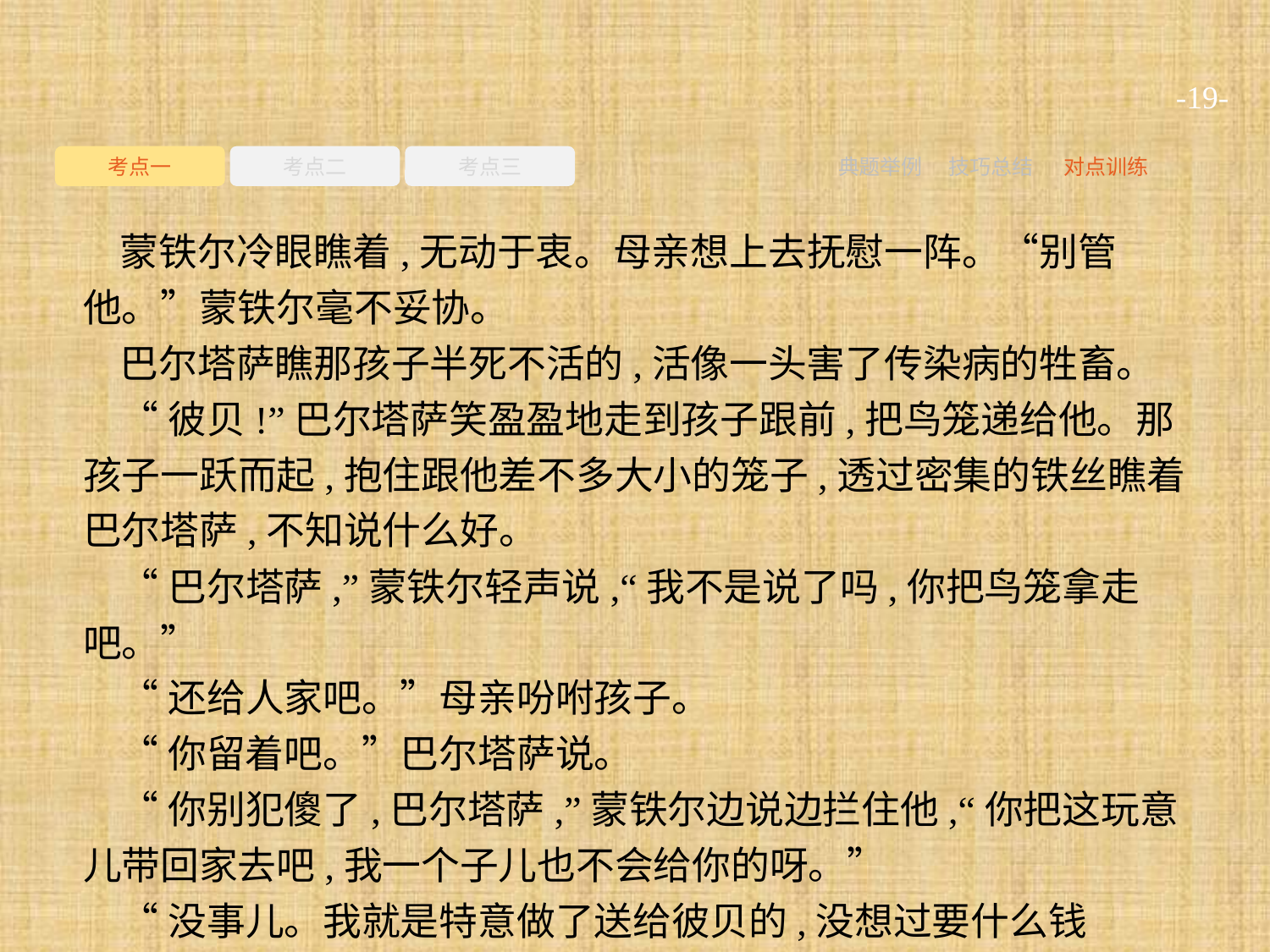

-19-
考点一
考点二
考点三
典题举例
技巧总结
对点训练
蒙铁尔冷眼瞧着,无动于衷。母亲想上去抚慰一阵。“别管他。”蒙铁尔毫不妥协。
巴尔塔萨瞧那孩子半死不活的,活像一头害了传染病的牲畜。
“彼贝!”巴尔塔萨笑盈盈地走到孩子跟前,把鸟笼递给他。那孩子一跃而起,抱住跟他差不多大小的笼子,透过密集的铁丝瞧着巴尔塔萨,不知说什么好。
“巴尔塔萨,”蒙铁尔轻声说,“我不是说了吗,你把鸟笼拿走吧。”
“还给人家吧。”母亲吩咐孩子。
“你留着吧。”巴尔塔萨说。
“你别犯傻了,巴尔塔萨,”蒙铁尔边说边拦住他,“你把这玩意儿带回家去吧,我一个子儿也不会给你的呀。”
“没事儿。我就是特意做了送给彼贝的,没想过要什么钱嘛。”